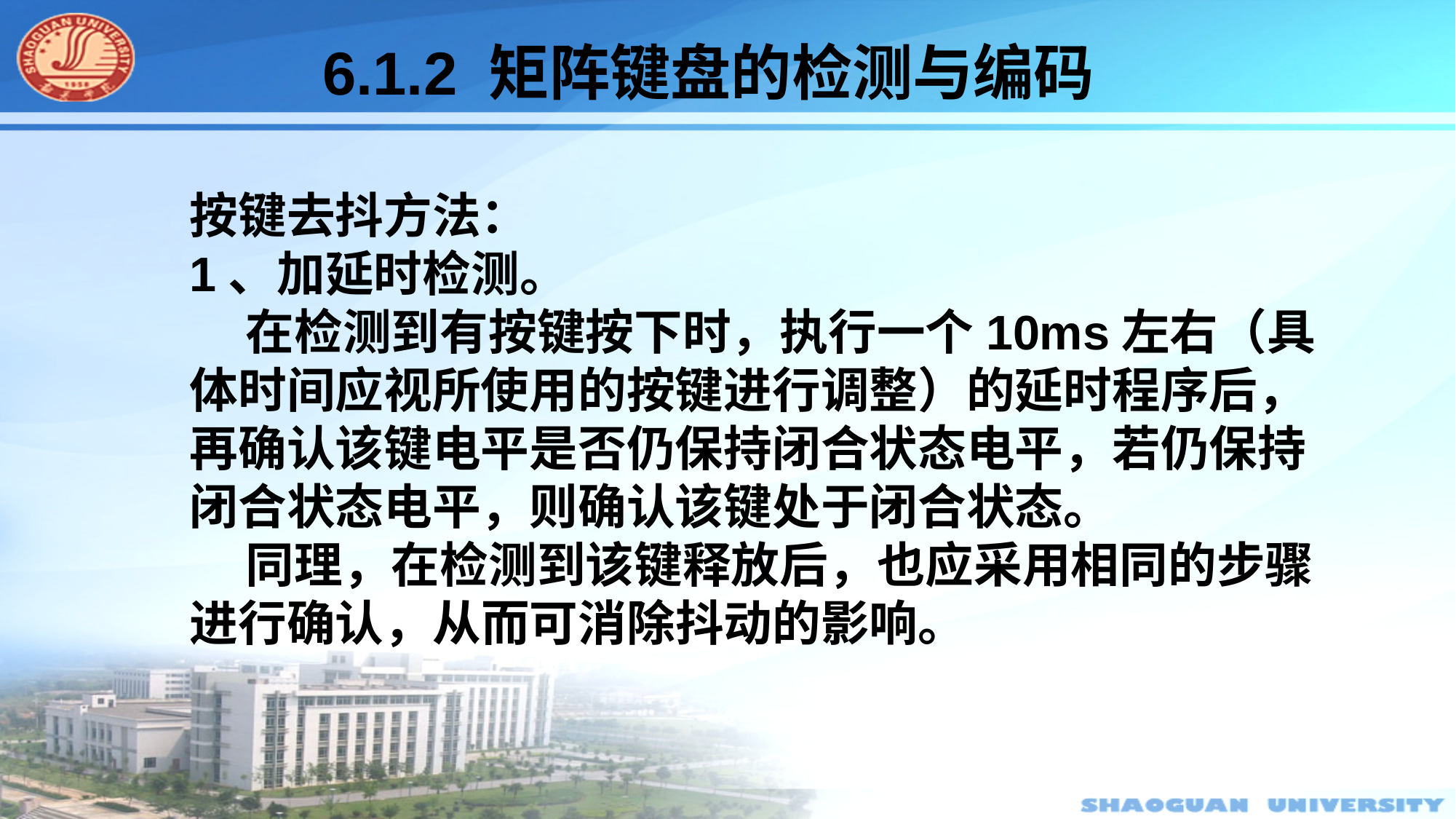

6.1.2 矩阵键盘的检测与编码
按键去抖方法：
1、加延时检测。
    在检测到有按键按下时，执行一个10ms左右（具体时间应视所使用的按键进行调整）的延时程序后，再确认该键电平是否仍保持闭合状态电平，若仍保持闭合状态电平，则确认该键处于闭合状态。
    同理，在检测到该键释放后，也应采用相同的步骤进行确认，从而可消除抖动的影响。